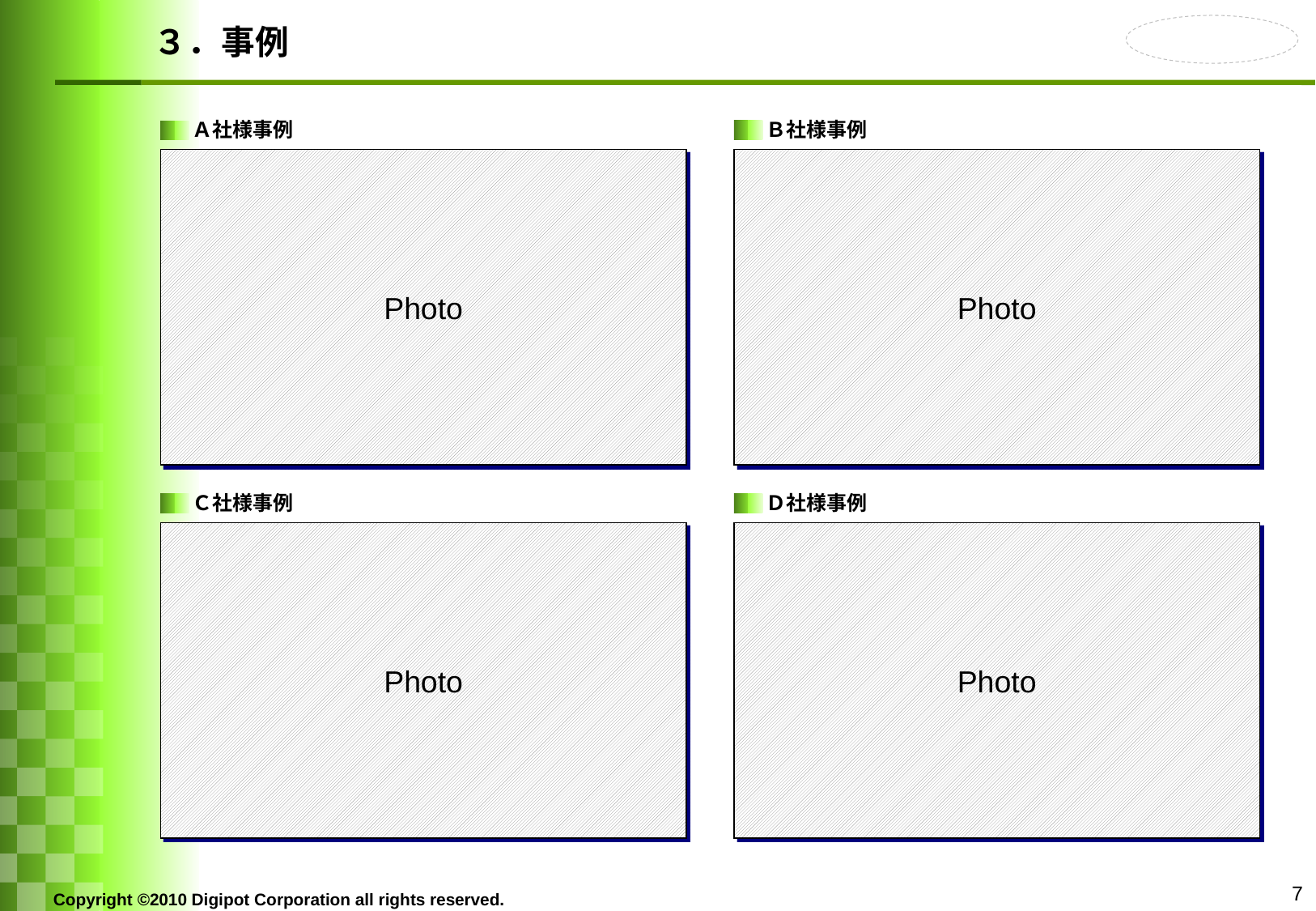

# ３．事例
Ｂ社様事例
Ａ社様事例

Photo
Photo
Ｄ社様事例
Ｃ社様事例

Photo
Photo
7